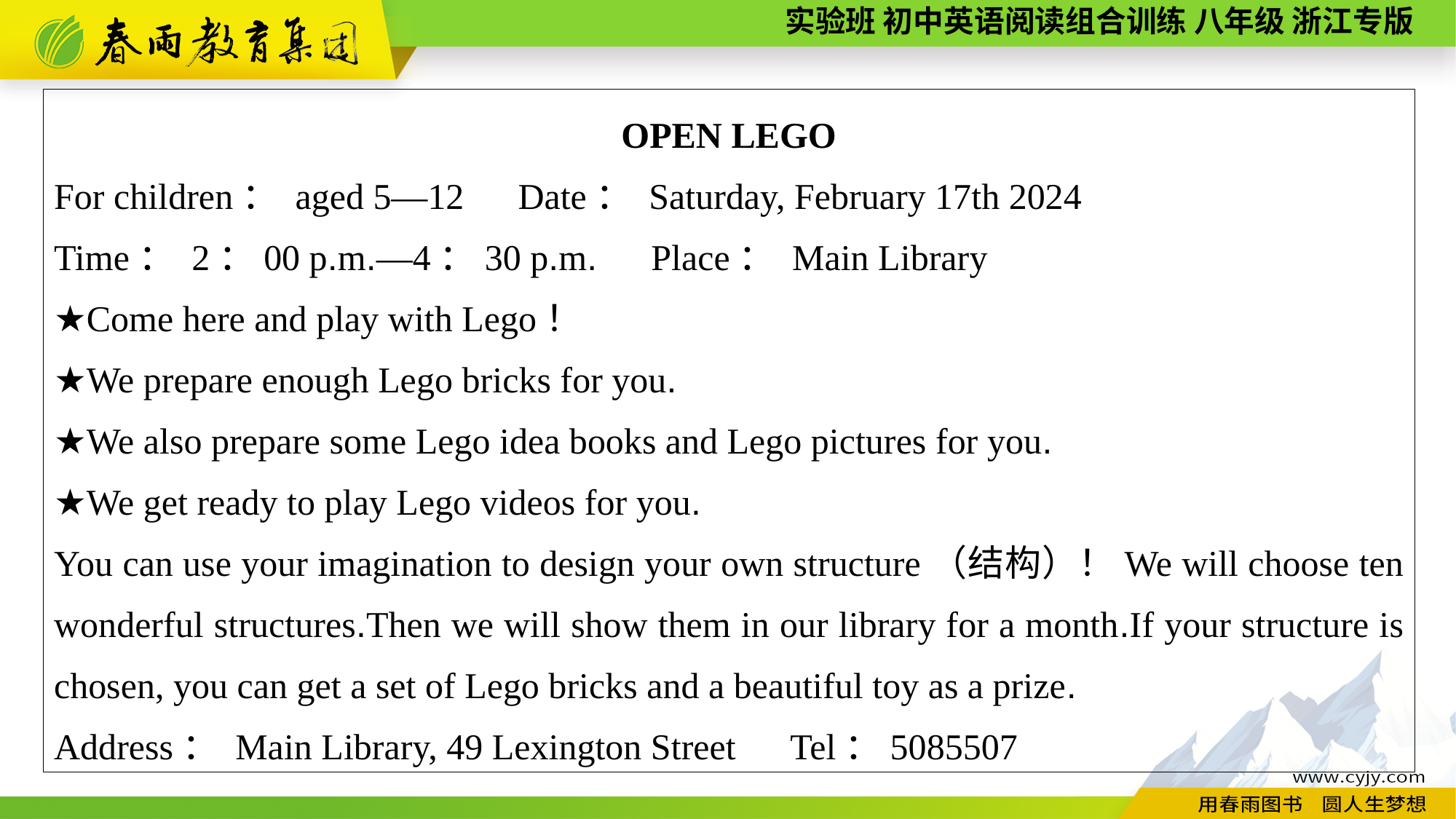

OPEN LEGO
For children： aged 5—12　Date： Saturday, February 17th 2024
Time： 2：00 p.m.—4：30 p.m.　Place： Main Library
★Come here and play with Lego！
★We prepare enough Lego bricks for you.
★We also prepare some Lego idea books and Lego pictures for you.
★We get ready to play Lego videos for you.
You can use your imagination to design your own structure（结构）！We will choose ten wonderful structures.Then we will show them in our library for a month.If your structure is chosen, you can get a set of Lego bricks and a beautiful toy as a prize.
Address： Main Library, 49 Lexington Street　Tel：5085507